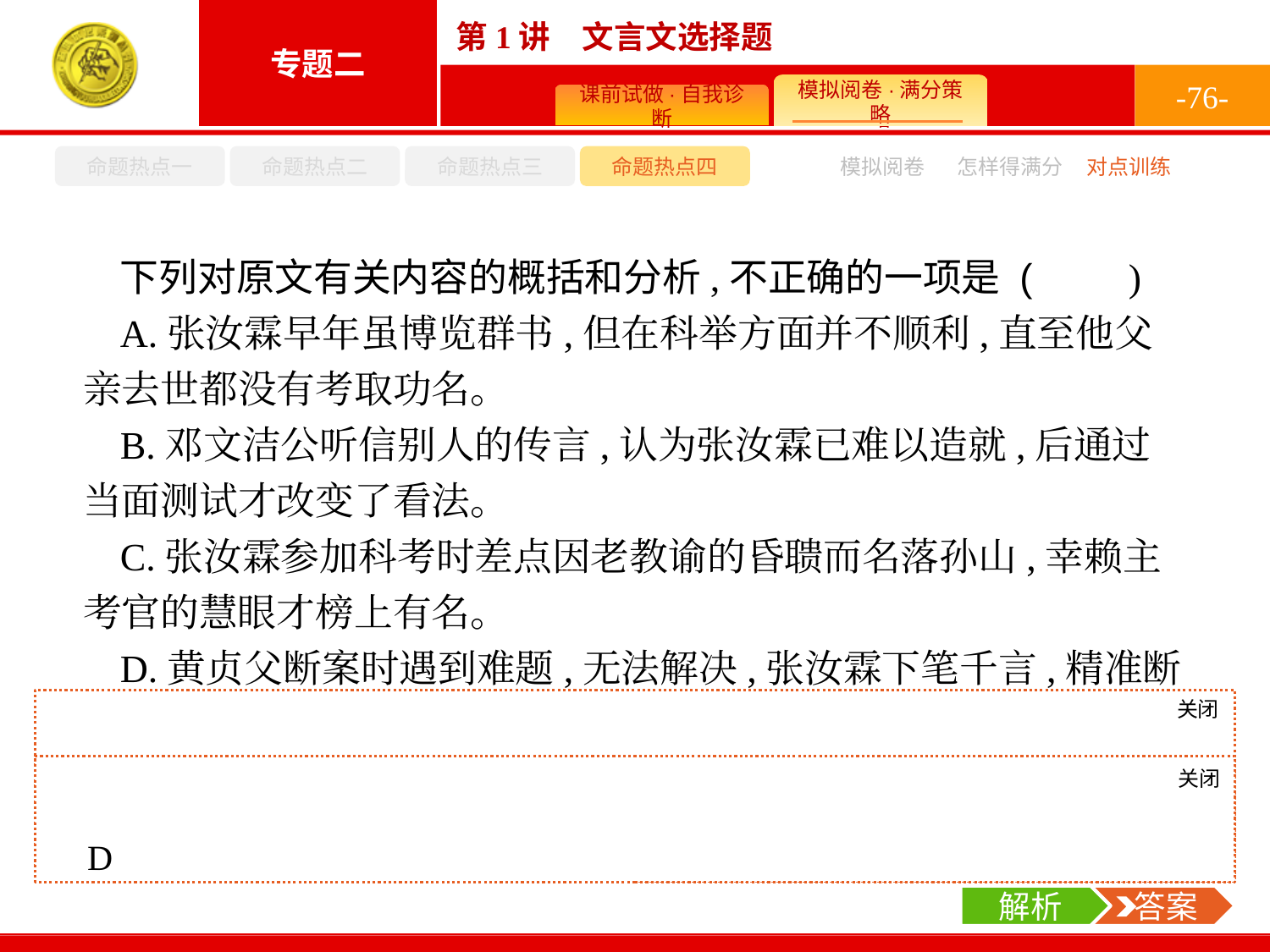

-76-
命题热点一
命题热点二
命题热点三
命题热点四
模拟阅卷
怎样得满分
对点训练
下列对原文有关内容的概括和分析,不正确的一项是 (　　)
A.张汝霖早年虽博览群书,但在科举方面并不顺利,直至他父亲去世都没有考取功名。
B.邓文洁公听信别人的传言,认为张汝霖已难以造就,后通过当面测试才改变了看法。
C.张汝霖参加科考时差点因老教谕的昏聩而名落孙山,幸赖主考官的慧眼才榜上有名。
D.黄贞父断案时遇到难题,无法解决,张汝霖下笔千言,精准断案,黄称赞他为奇才。

关闭
解析

D项,由原文“吾将以困张广昌”以及“大父知其意,勿固辞”可知,实际上是黄贞父故意为之,而非他遇到了断案的困难。

关闭
解析
  答案

D
解析
  答案